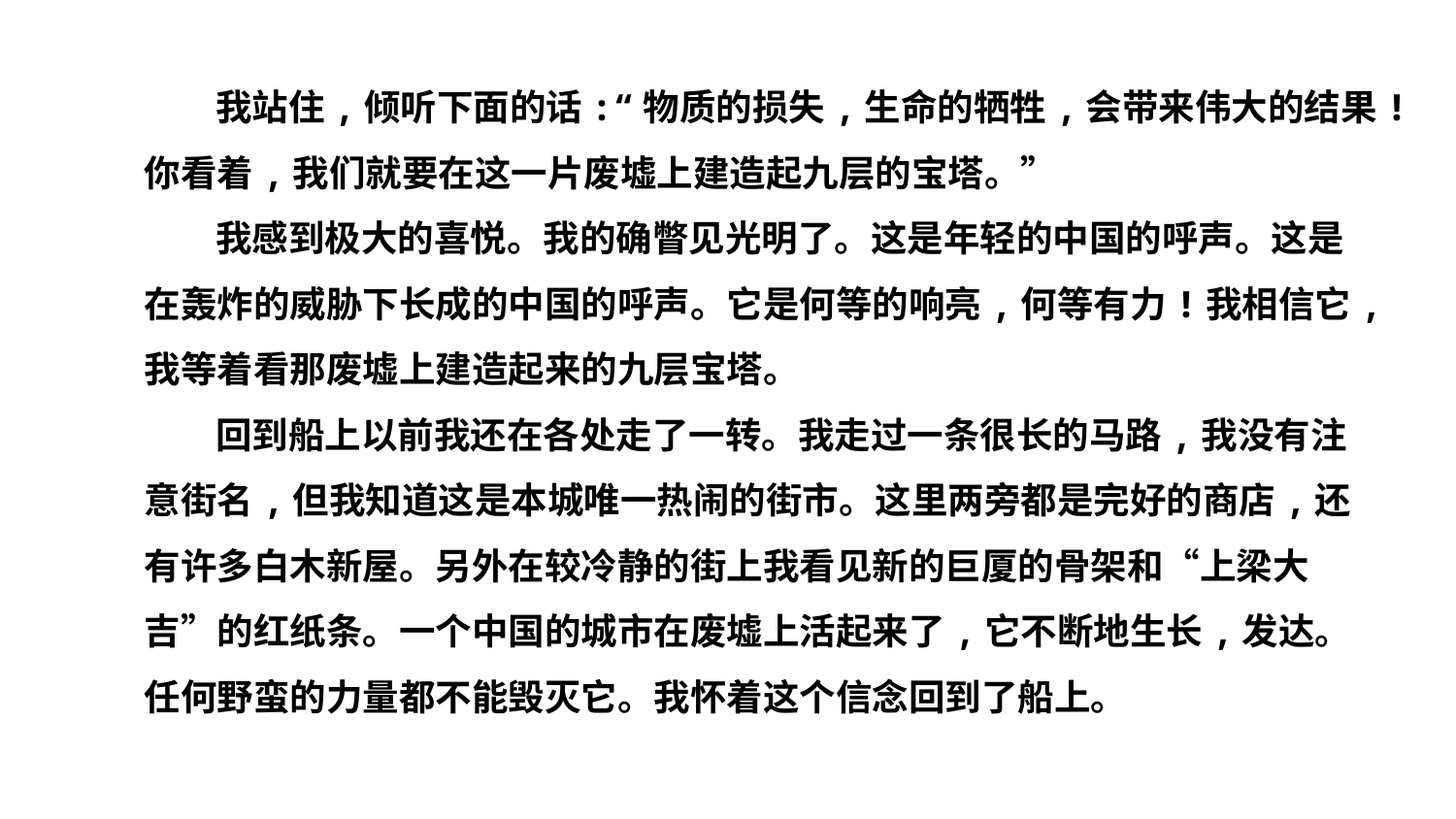

我站住,倾听下面的话:“物质的损失,生命的牺牲,会带来伟大的结果!你看着,我们就要在这一片废墟上建造起九层的宝塔。”
我感到极大的喜悦。我的确瞥见光明了。这是年轻的中国的呼声。这是在轰炸的威胁下长成的中国的呼声。它是何等的响亮,何等有力!我相信它,我等着看那废墟上建造起来的九层宝塔。
回到船上以前我还在各处走了一转。我走过一条很长的马路,我没有注意街名,但我知道这是本城唯一热闹的街市。这里两旁都是完好的商店,还有许多白木新屋。另外在较冷静的街上我看见新的巨厦的骨架和“上梁大吉”的红纸条。一个中国的城市在废墟上活起来了,它不断地生长,发达。任何野蛮的力量都不能毁灭它。我怀着这个信念回到了船上。